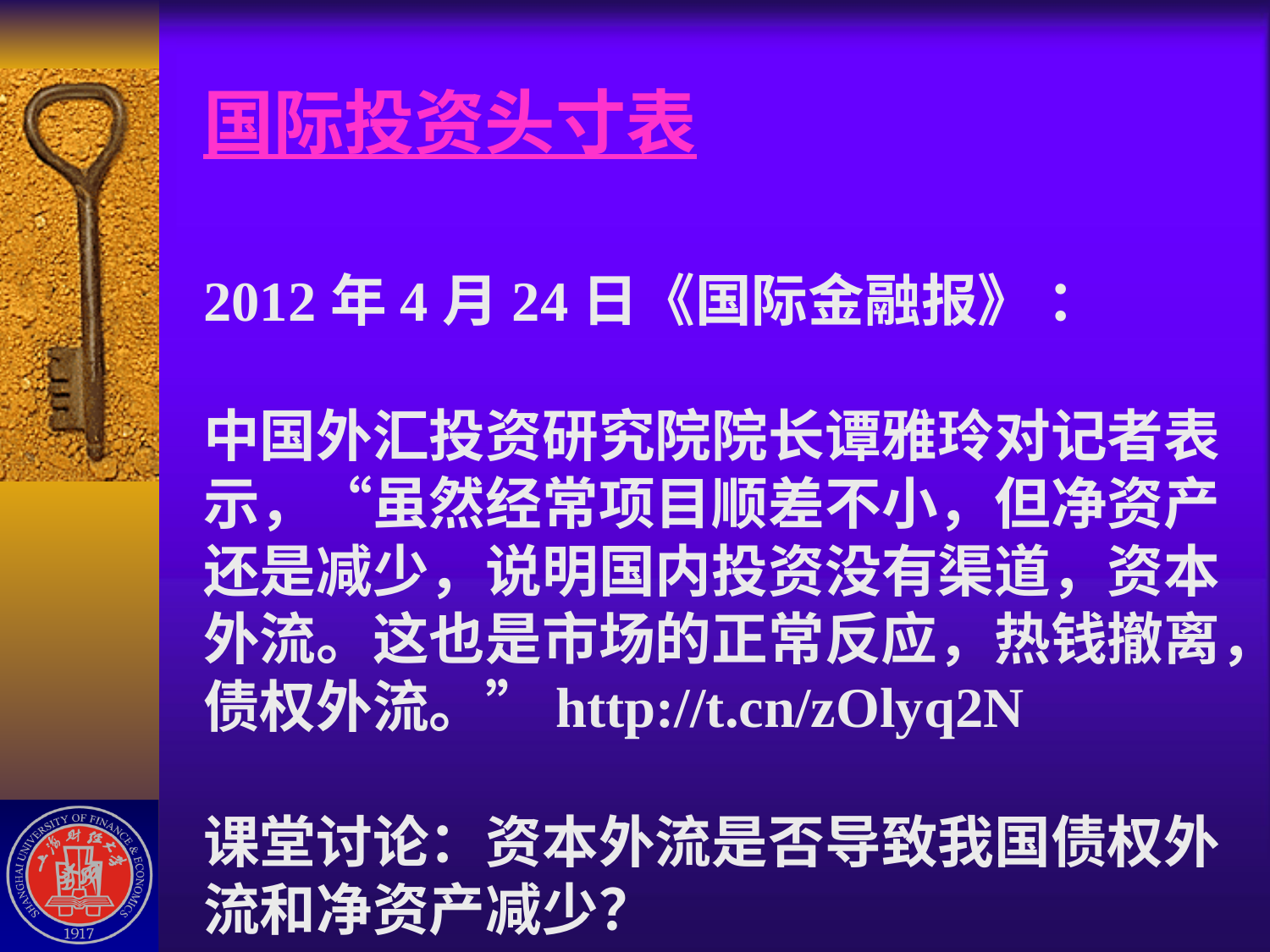

# 国际投资头寸表 2012年4月24日《国际金融报》 ： 中国外汇投资研究院院长谭雅玲对记者表示，“虽然经常项目顺差不小，但净资产还是减少，说明国内投资没有渠道，资本外流。这也是市场的正常反应，热钱撤离，债权外流。”http://t.cn/zOlyq2N 课堂讨论：资本外流是否导致我国债权外流和净资产减少？